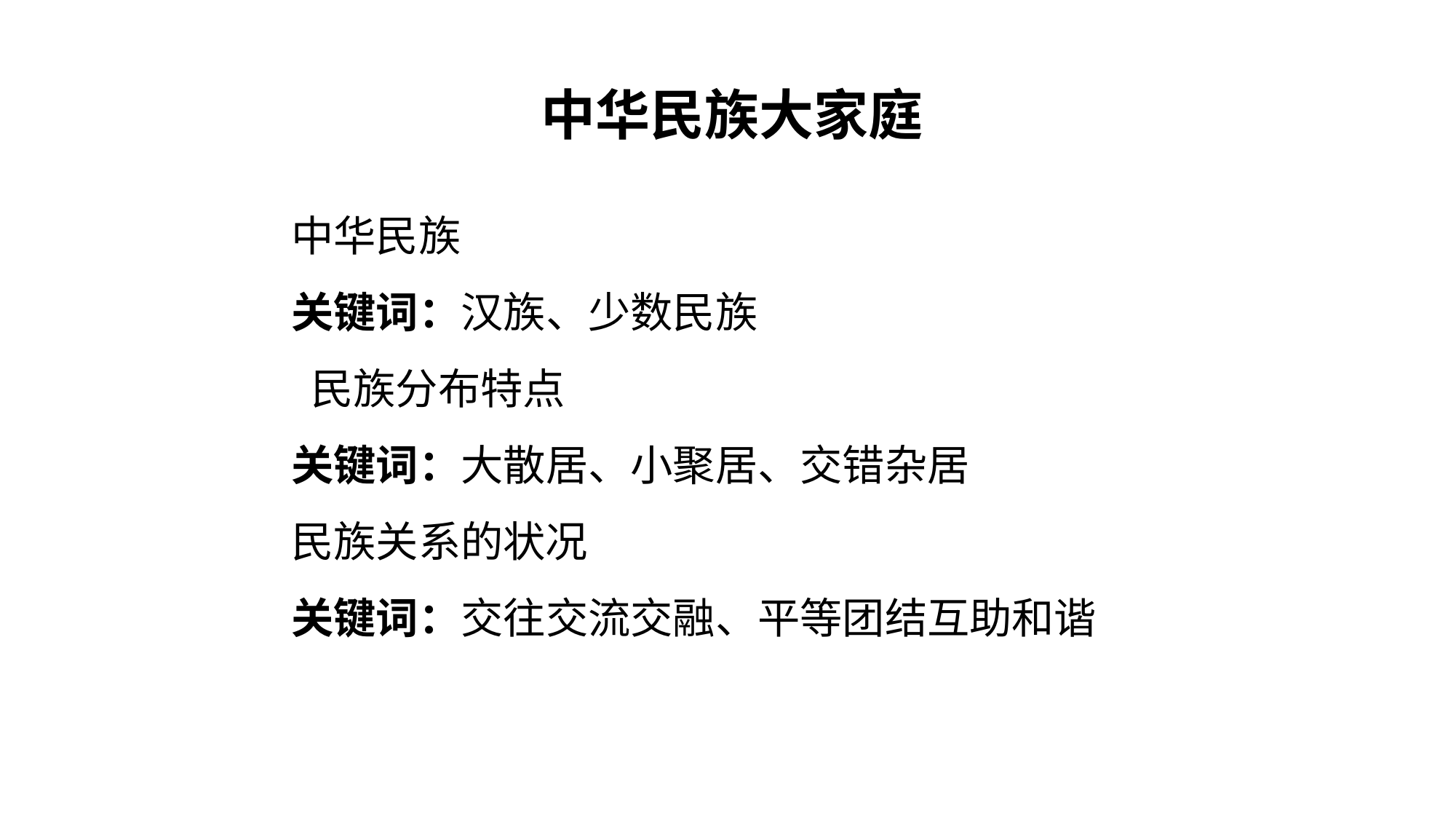

中华民族大家庭
中华民族
关键词：汉族、少数民族
 民族分布特点
关键词：大散居、小聚居、交错杂居
民族关系的状况
关键词：交往交流交融、平等团结互助和谐